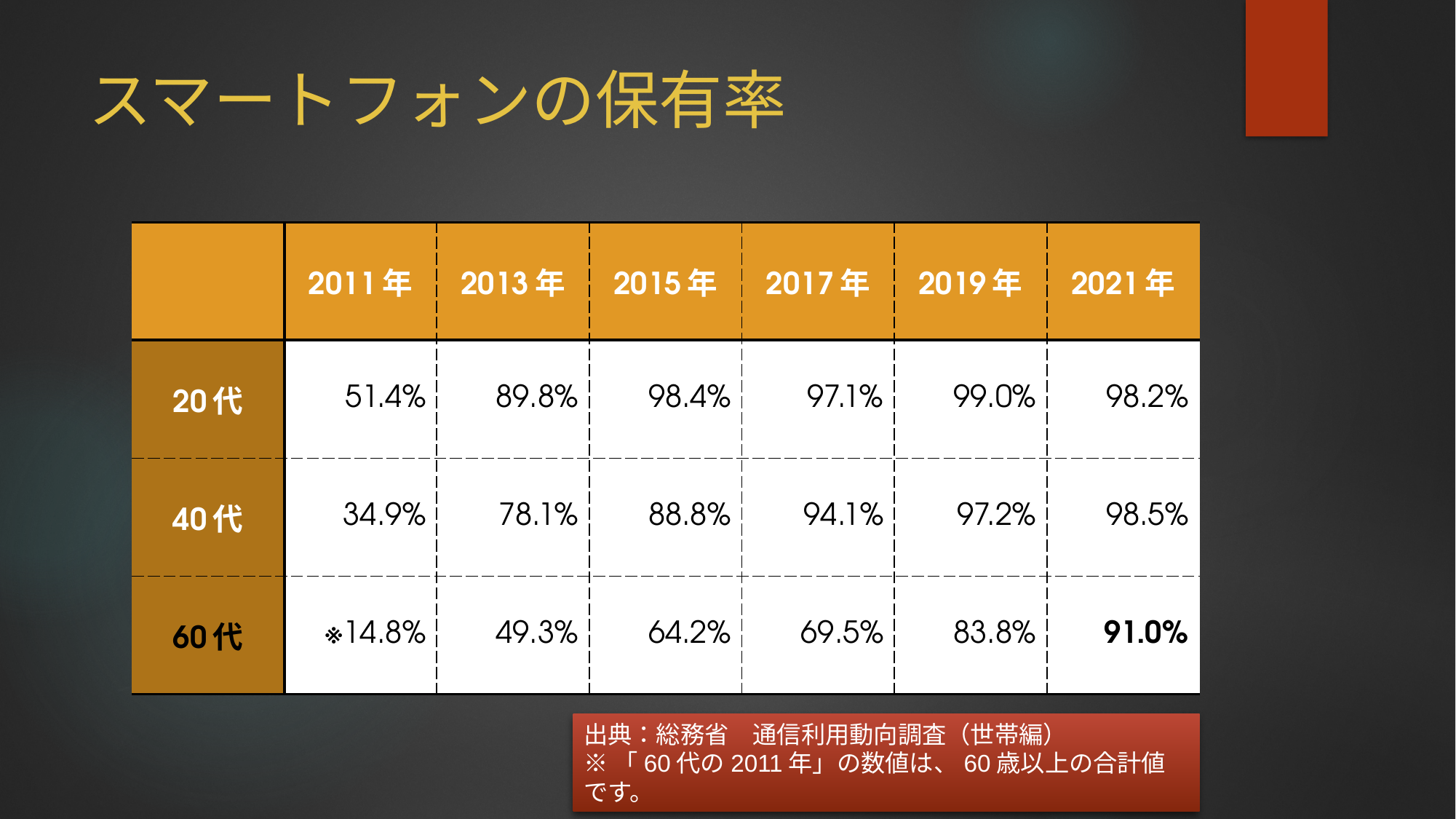

# スマートフォンの保有率
|  | 2011年 | 2013年 | 2015年 | 2017年 | 2019年 | 2021年 |
| --- | --- | --- | --- | --- | --- | --- |
| 20代 | 51.4% | 89.8% | 98.4% | 97.1% | 99.0% | 98.2% |
| 40代 | 34.9% | 78.1% | 88.8% | 94.1% | 97.2% | 98.5% |
| 60代 | ※14.8% | 49.3% | 64.2% | 69.5% | 83.8% | 91.0% |
出典：総務省　通信利用動向調査（世帯編）
※「60代の2011年」の数値は、60歳以上の合計値です。